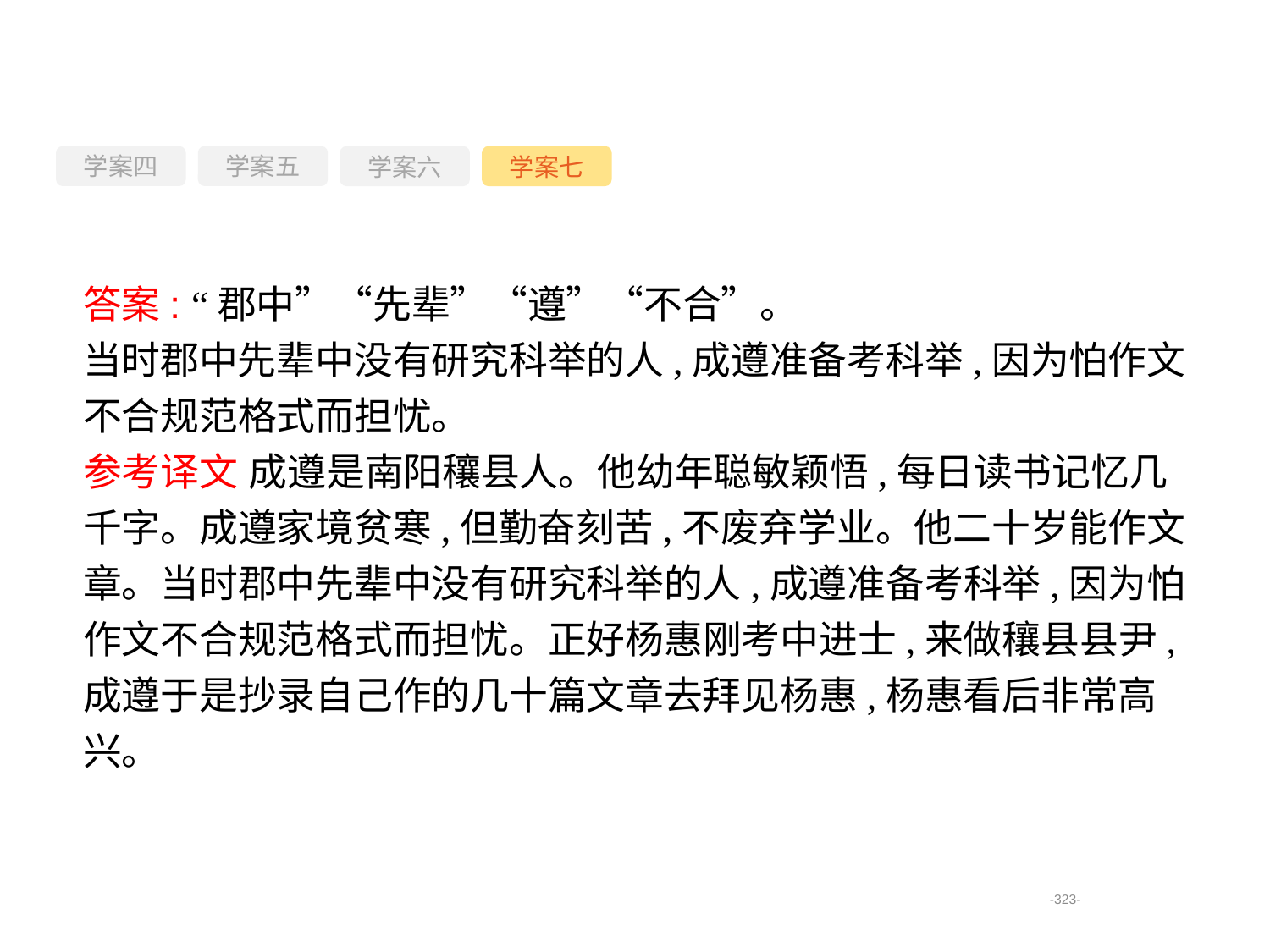

学案四
学案六
学案七
学案五
答案: “郡中”“先辈”“遵”“不合”。
当时郡中先辈中没有研究科举的人,成遵准备考科举,因为怕作文不合规范格式而担忧。
参考译文 成遵是南阳穰县人。他幼年聪敏颖悟,每日读书记忆几千字。成遵家境贫寒,但勤奋刻苦,不废弃学业。他二十岁能作文章。当时郡中先辈中没有研究科举的人,成遵准备考科举,因为怕作文不合规范格式而担忧。正好杨惠刚考中进士,来做穰县县尹,成遵于是抄录自己作的几十篇文章去拜见杨惠,杨惠看后非常高兴。
-323-